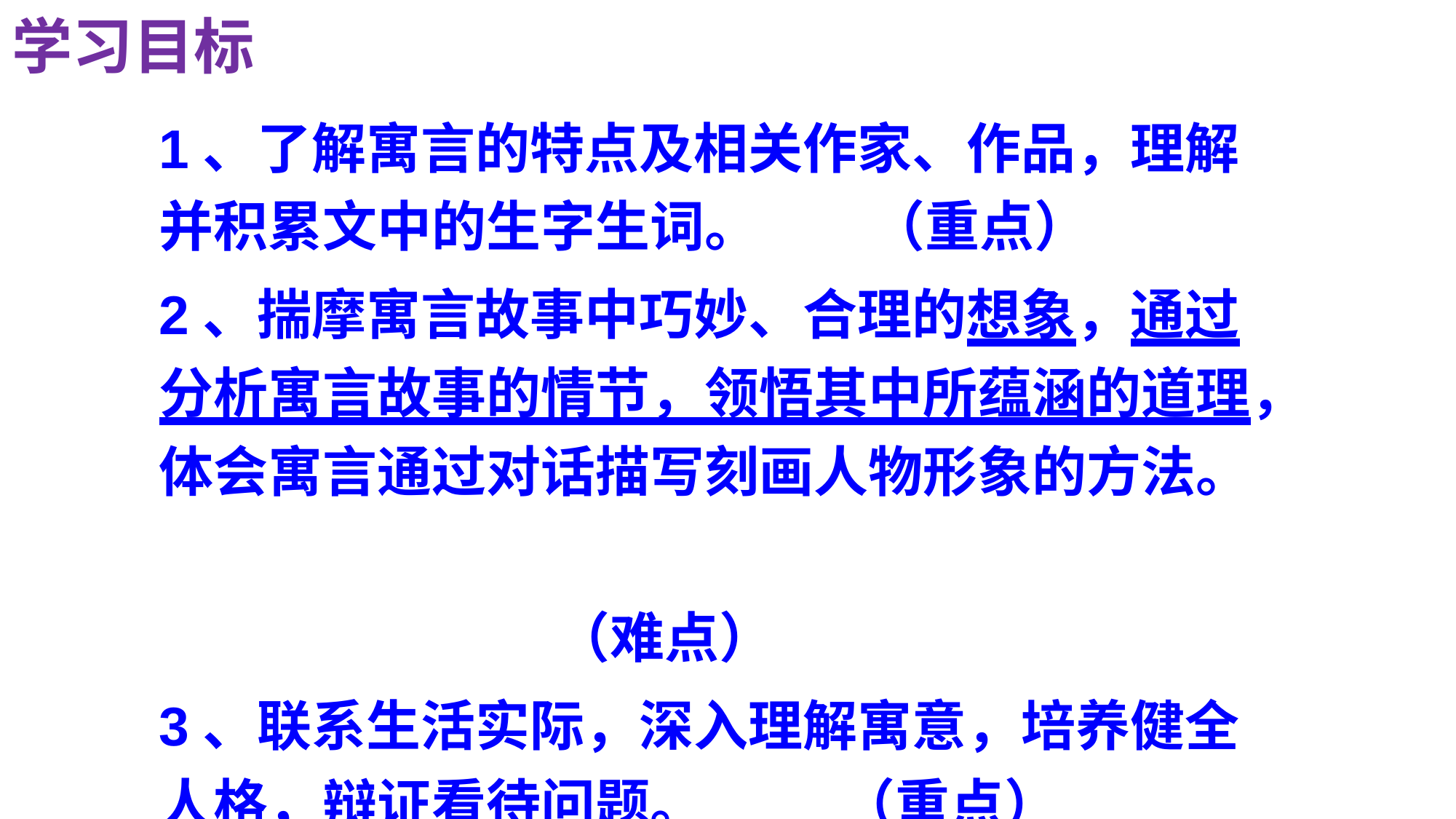

学习目标
1、了解寓言的特点及相关作家、作品，理解并积累文中的生字生词。         （重点）
2、揣摩寓言故事中巧妙、合理的想象，通过分析寓言故事的情节，领悟其中所蕴涵的道理，体会寓言通过对话描写刻画人物形象的方法。
                               （难点）
3、联系生活实际，深入理解寓意，培养健全人格，辩证看待问题。           （重点）